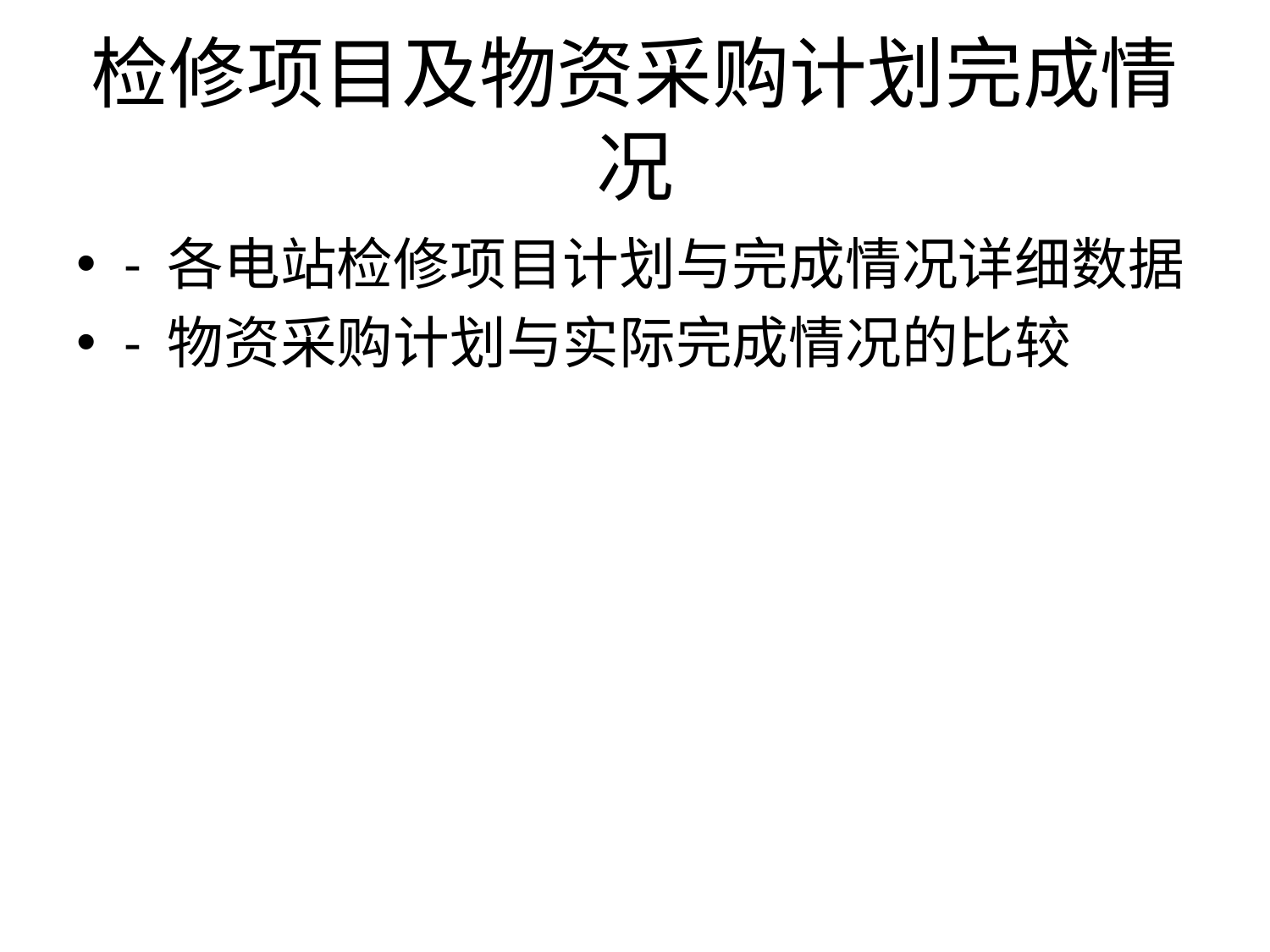

# 检修项目及物资采购计划完成情况
- 各电站检修项目计划与完成情况详细数据
- 物资采购计划与实际完成情况的比较